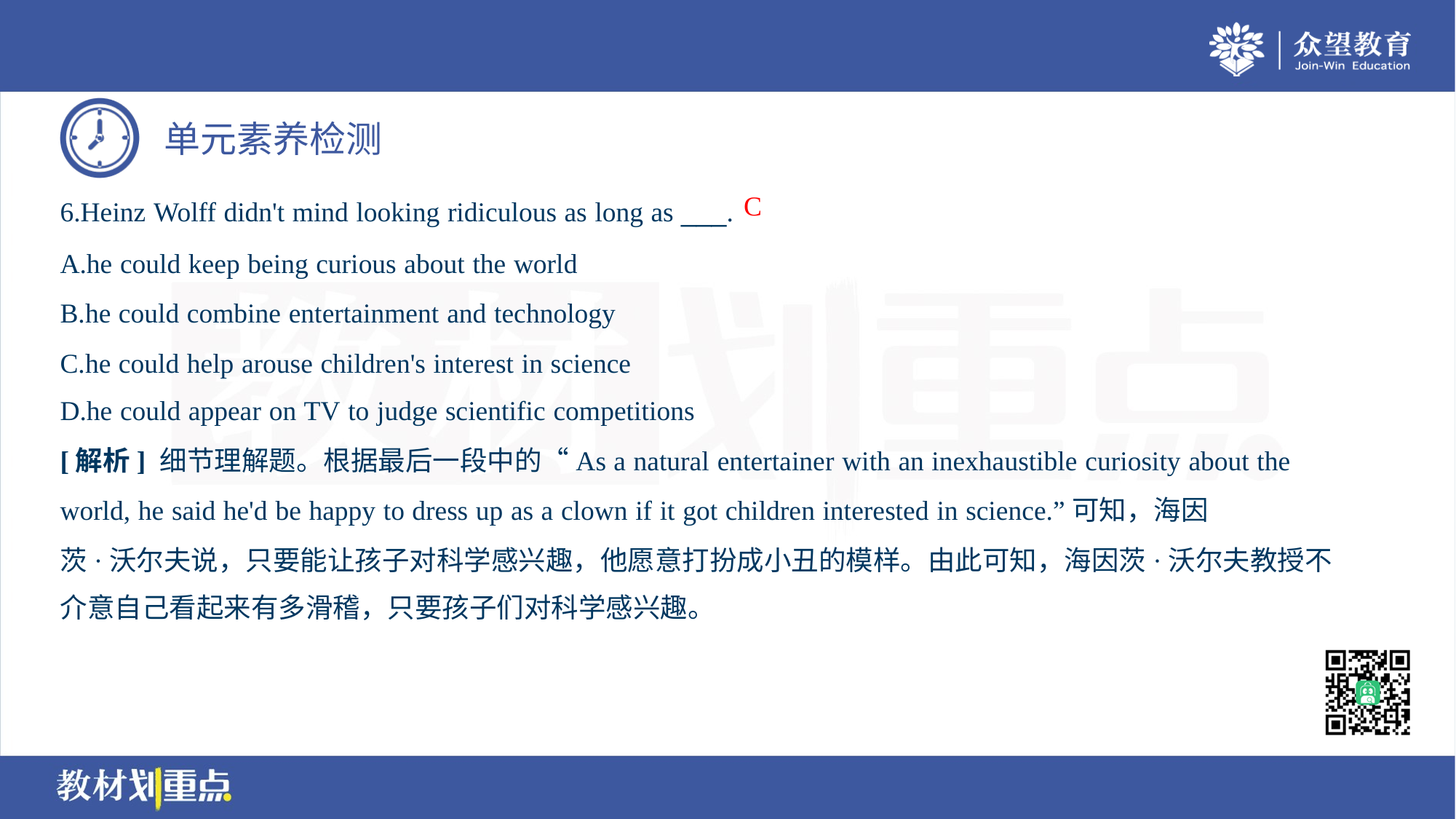

C
6.Heinz Wolff didn't mind looking ridiculous as long as ___.
A.he could keep being curious about the world
B.he could combine entertainment and technology
C.he could help arouse children's interest in science
D.he could appear on TV to judge scientific competitions
[解析] 细节理解题。根据最后一段中的“As a natural entertainer with an inexhaustible curiosity about the
world, he said he'd be happy to dress up as a clown if it got children interested in science.”可知，海因
茨·沃尔夫说，只要能让孩子对科学感兴趣，他愿意打扮成小丑的模样。由此可知，海因茨·沃尔夫教授不
介意自己看起来有多滑稽，只要孩子们对科学感兴趣。